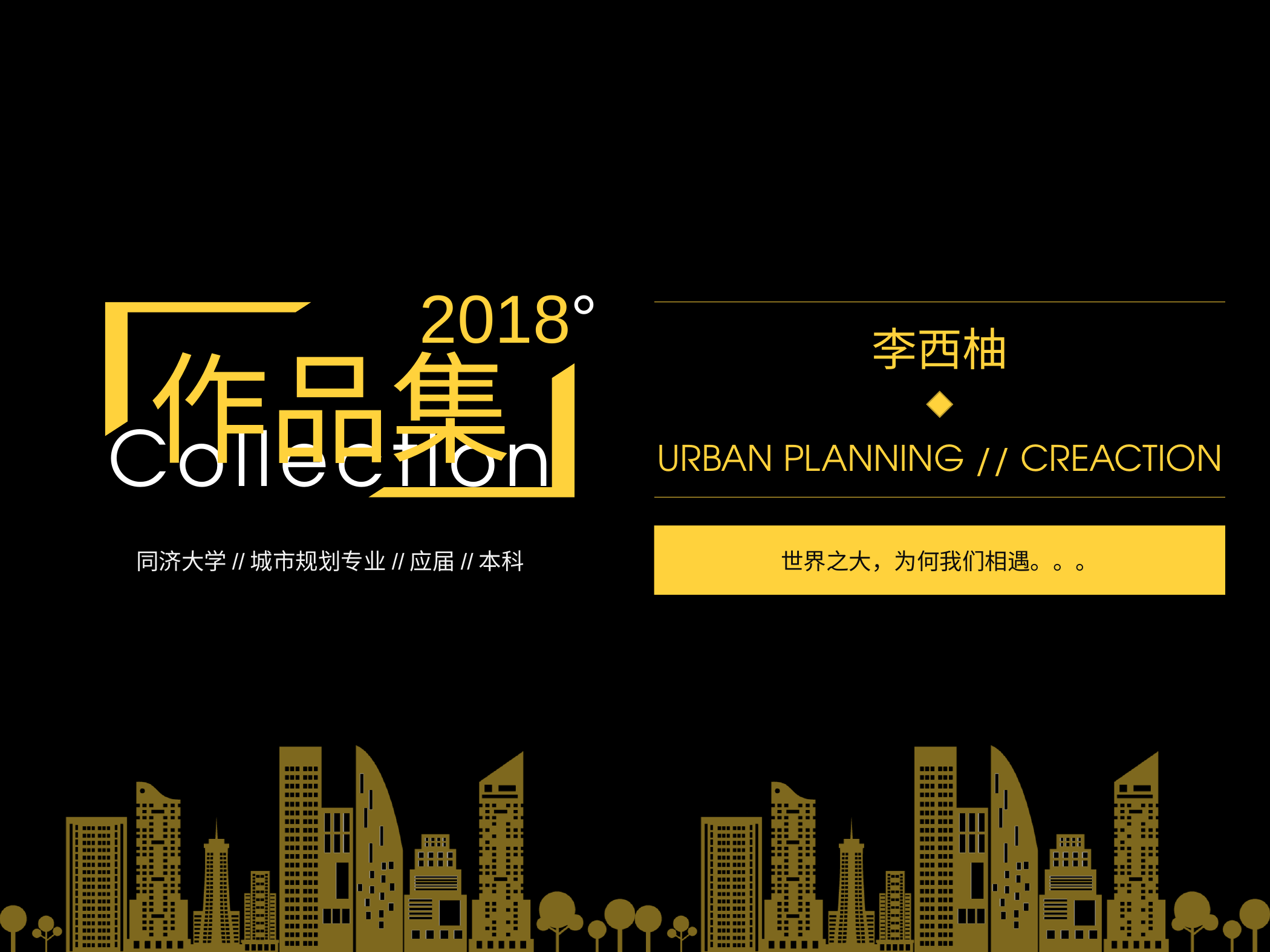

2018°

李西柚
作品集

Collection
URBAN PLANNING // CREACTION

同济大学//城市规划专业//应届//本科
世界之大，为何我们相遇。。。